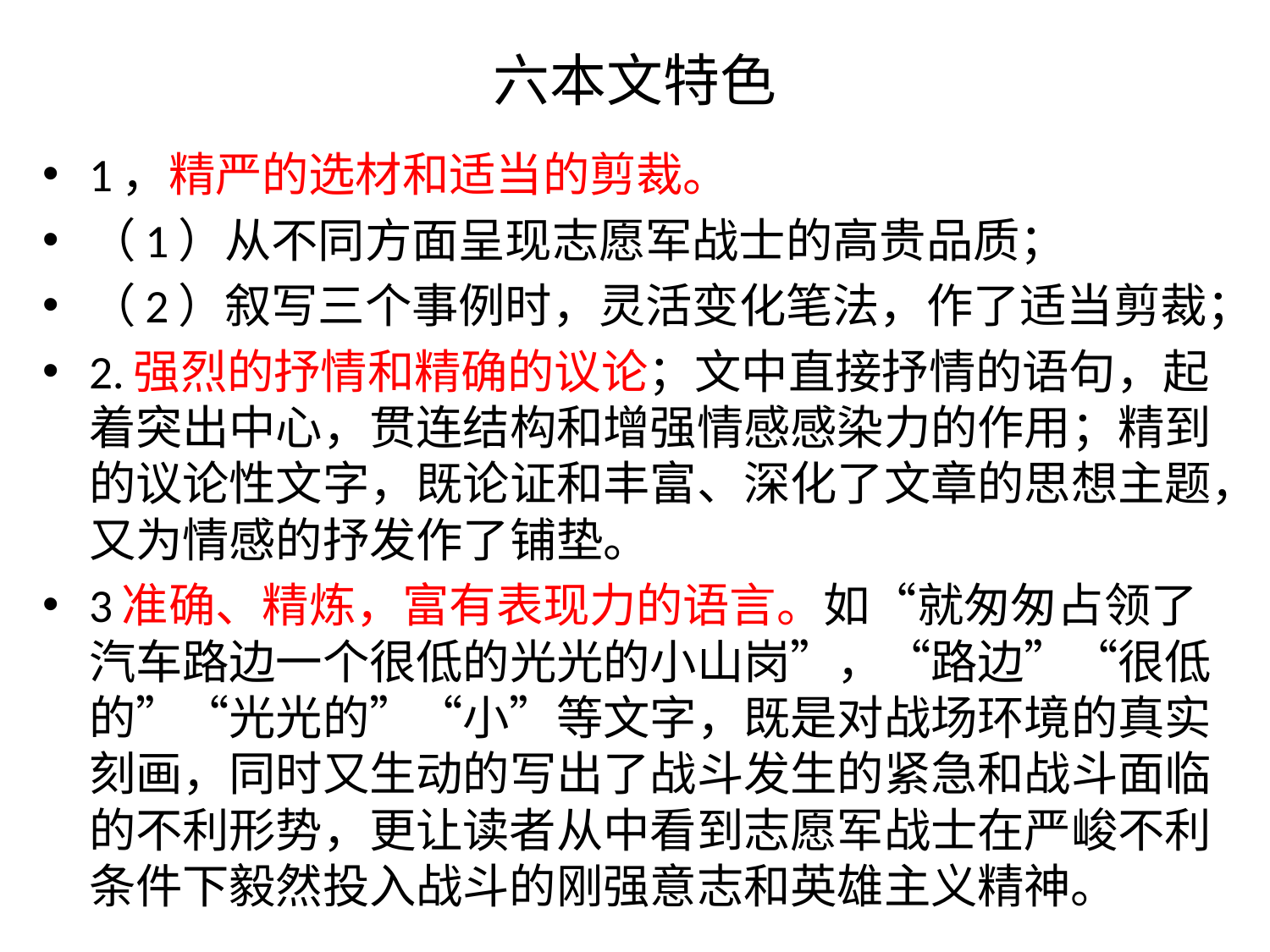

# 六本文特色
1，精严的选材和适当的剪裁。
（1）从不同方面呈现志愿军战士的高贵品质；
（2）叙写三个事例时，灵活变化笔法，作了适当剪裁；
2.强烈的抒情和精确的议论；文中直接抒情的语句，起着突出中心，贯连结构和增强情感感染力的作用；精到的议论性文字，既论证和丰富、深化了文章的思想主题，又为情感的抒发作了铺垫。
3准确、精炼，富有表现力的语言。如“就匆匆占领了汽车路边一个很低的光光的小山岗”，“路边”“很低的”“光光的”“小”等文字，既是对战场环境的真实刻画，同时又生动的写出了战斗发生的紧急和战斗面临的不利形势，更让读者从中看到志愿军战士在严峻不利条件下毅然投入战斗的刚强意志和英雄主义精神。